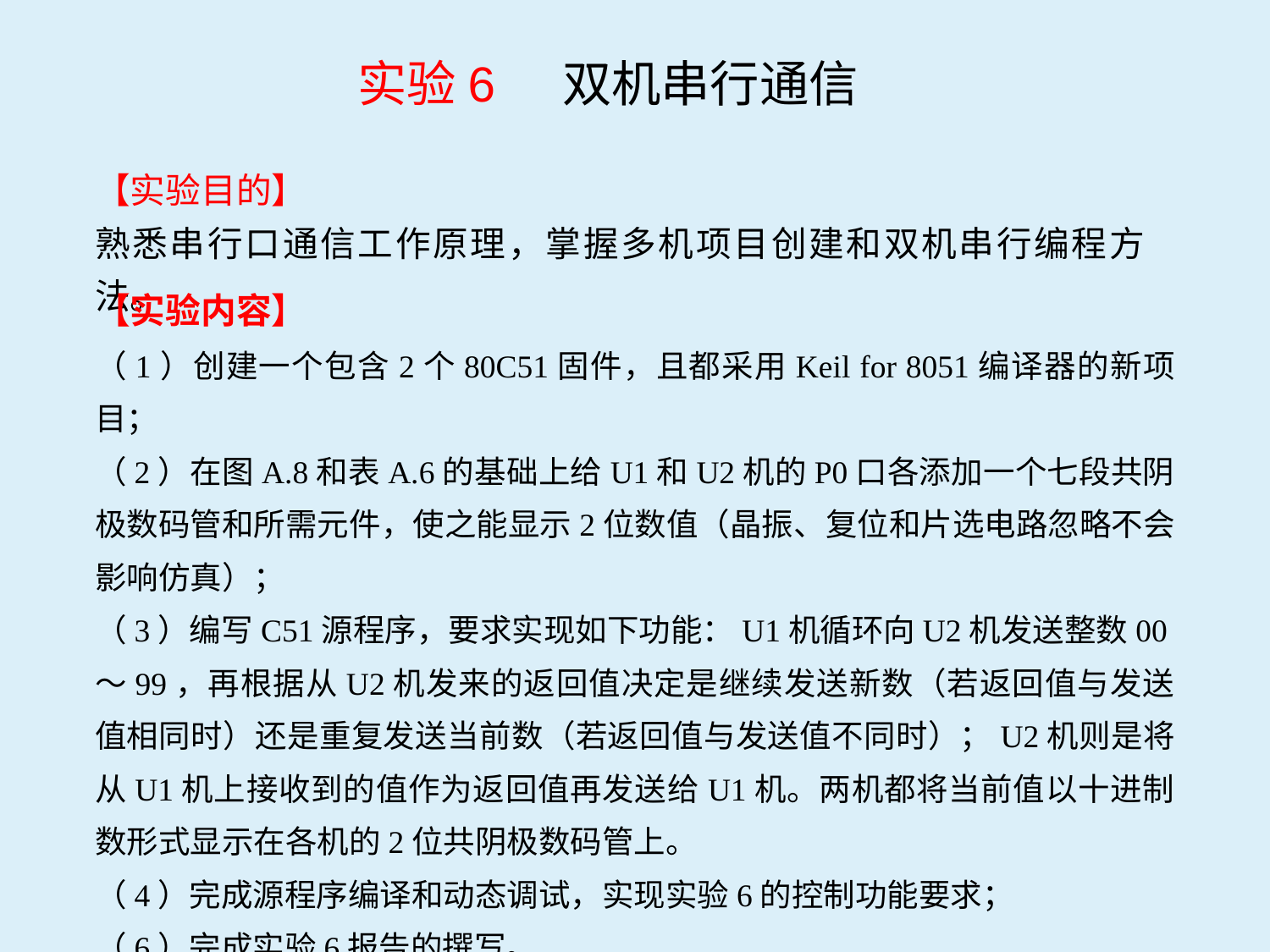

实验6    双机串行通信
【实验目的】
熟悉串行口通信工作原理，掌握多机项目创建和双机串行编程方法。
【实验内容】
（1）创建一个包含2个80C51固件，且都采用Keil for 8051编译器的新项目；
（2）在图A.8和表A.6的基础上给U1和U2机的P0口各添加一个七段共阴极数码管和所需元件，使之能显示2位数值（晶振、复位和片选电路忽略不会影响仿真）；
（3）编写C51源程序，要求实现如下功能：U1机循环向U2机发送整数00～99，再根据从U2机发来的返回值决定是继续发送新数（若返回值与发送值相同时）还是重复发送当前数（若返回值与发送值不同时）；U2机则是将从U1机上接收到的值作为返回值再发送给U1机。两机都将当前值以十进制数形式显示在各机的2位共阴极数码管上。
（4）完成源程序编译和动态调试，实现实验6的控制功能要求；
（6）完成实验6报告的撰写。